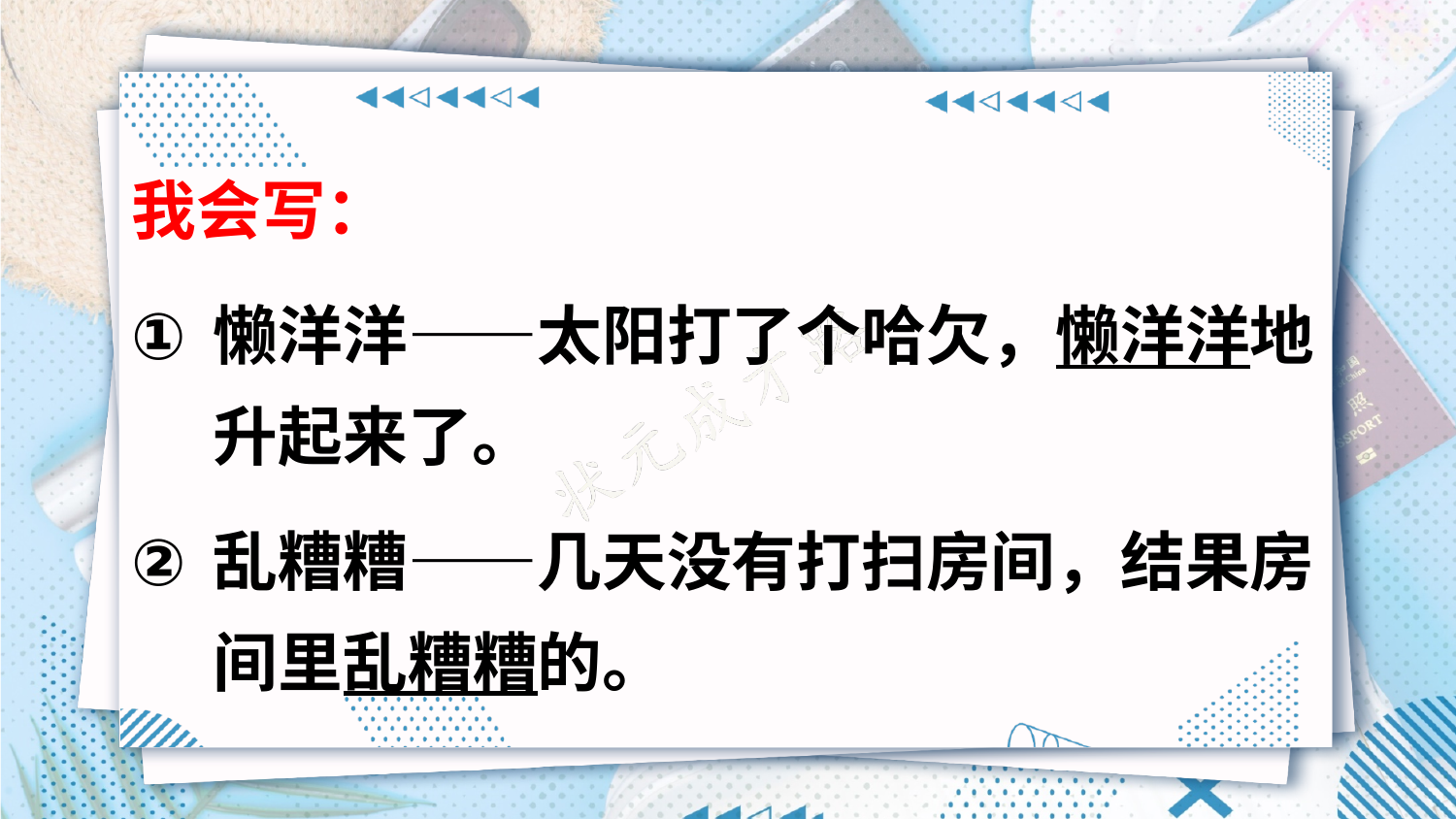

我会写：
懒洋洋——太阳打了个哈欠，懒洋洋地升起来了。
乱糟糟——几天没有打扫房间，结果房间里乱糟糟的。